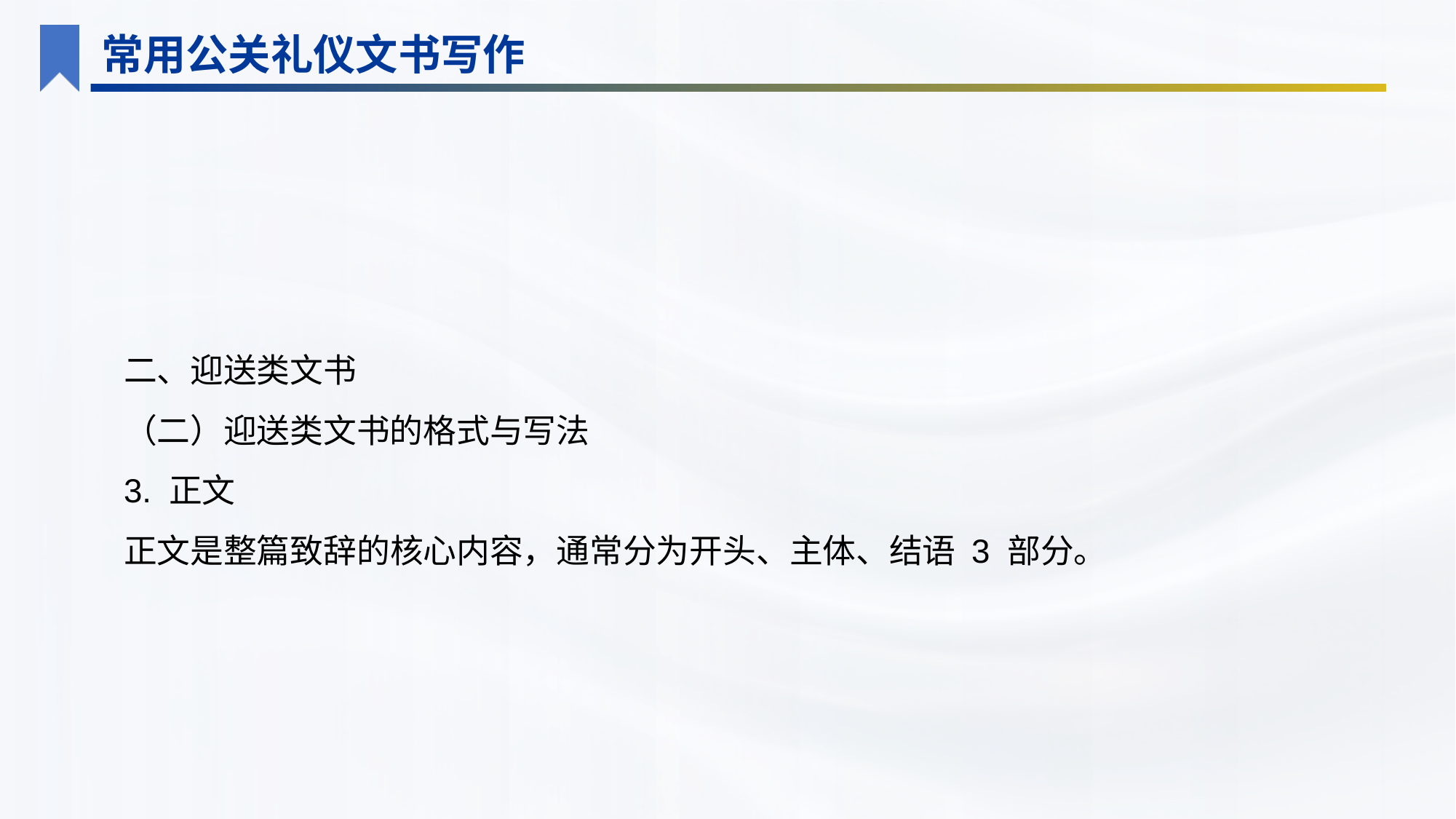

常用公关礼仪文书写作
二、迎送类文书
（二）迎送类文书的格式与写法
3. 正文
正文是整篇致辞的核心内容，通常分为开头、主体、结语 3 部分。